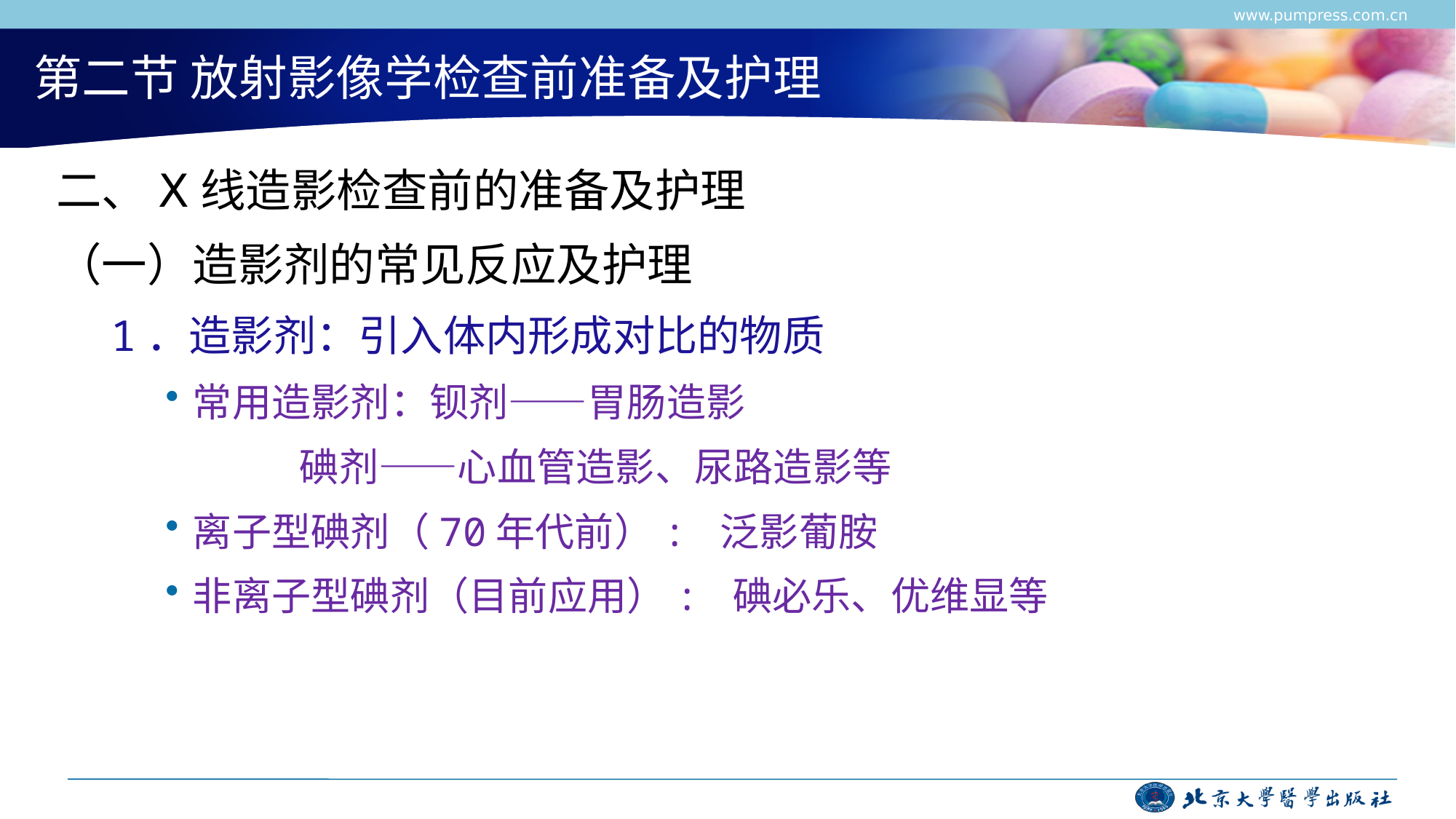

www.pumpress.com.cn
# 第二节 放射影像学检查前准备及护理
二、X线造影检查前的准备及护理
（一）造影剂的常见反应及护理
1．造影剂：引入体内形成对比的物质
常用造影剂：钡剂——胃肠造影
              碘剂——心血管造影、尿路造影等
离子型碘剂（70年代前）: 泛影葡胺
非离子型碘剂（目前应用）: 碘必乐、优维显等